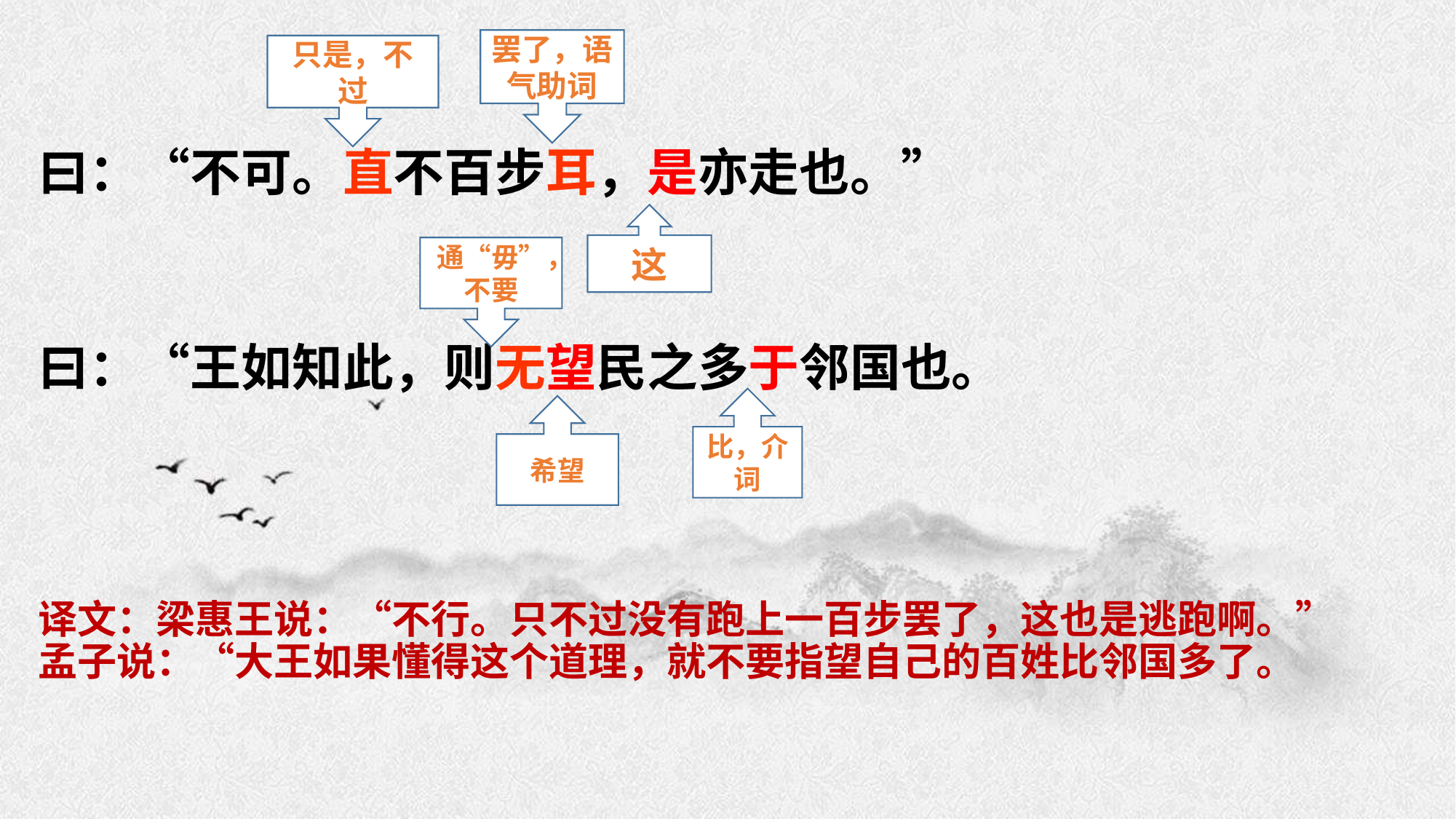

罢了，语气助词
只是，不过
曰：“不可。直不百步耳，是亦走也。”

曰：“王如知此，则无望民之多于邻国也。

译文：梁惠王说：“不行。只不过没有跑上一百步罢了，这也是逃跑啊。”孟子说：“大王如果懂得这个道理，就不要指望自己的百姓比邻国多了。
这
通“毋”，不要
比，介词
希望